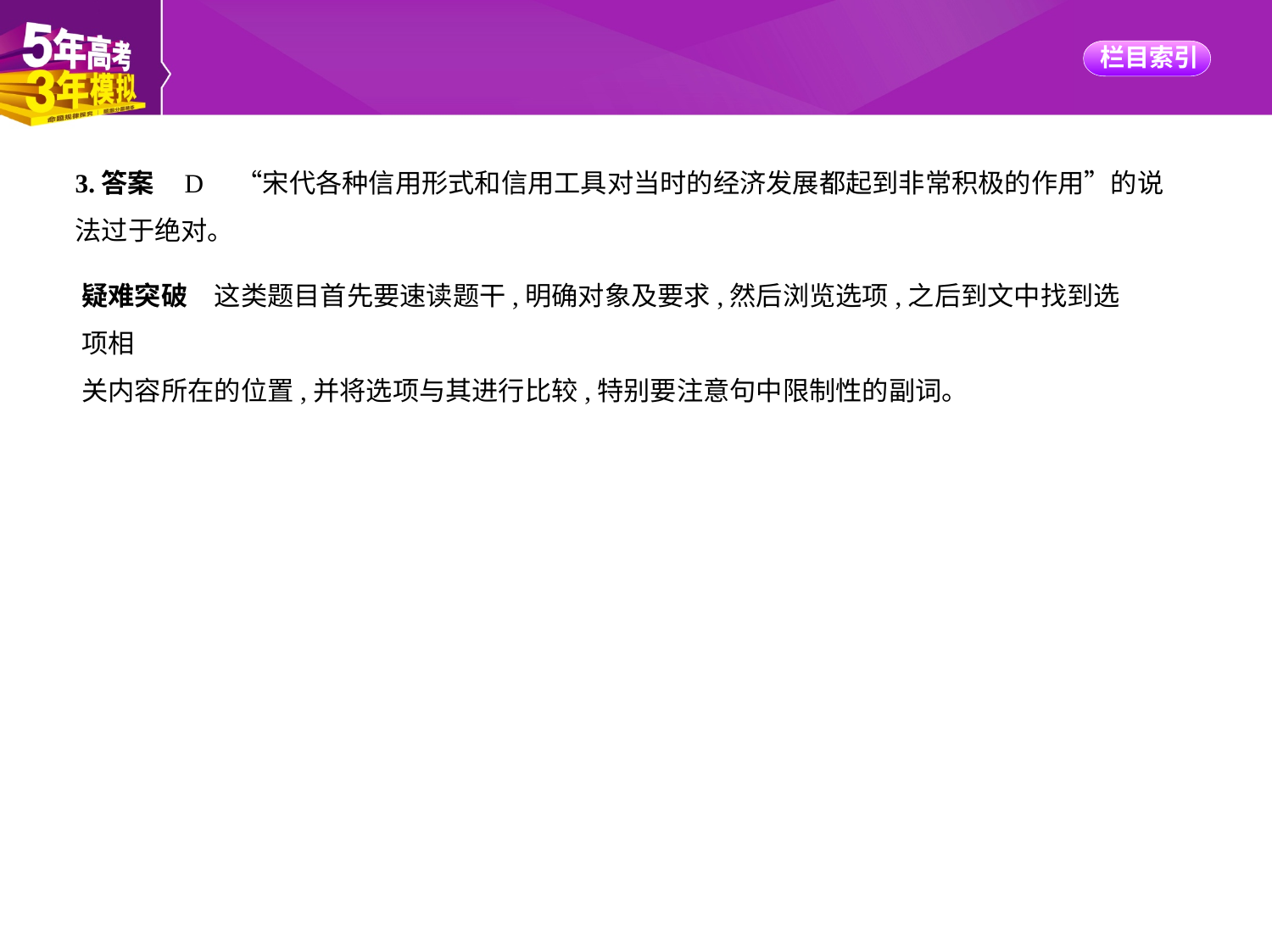

3.答案    D　“宋代各种信用形式和信用工具对当时的经济发展都起到非常积极的作用”的说
法过于绝对。
疑难突破　这类题目首先要速读题干,明确对象及要求,然后浏览选项,之后到文中找到选项相
关内容所在的位置,并将选项与其进行比较,特别要注意句中限制性的副词。